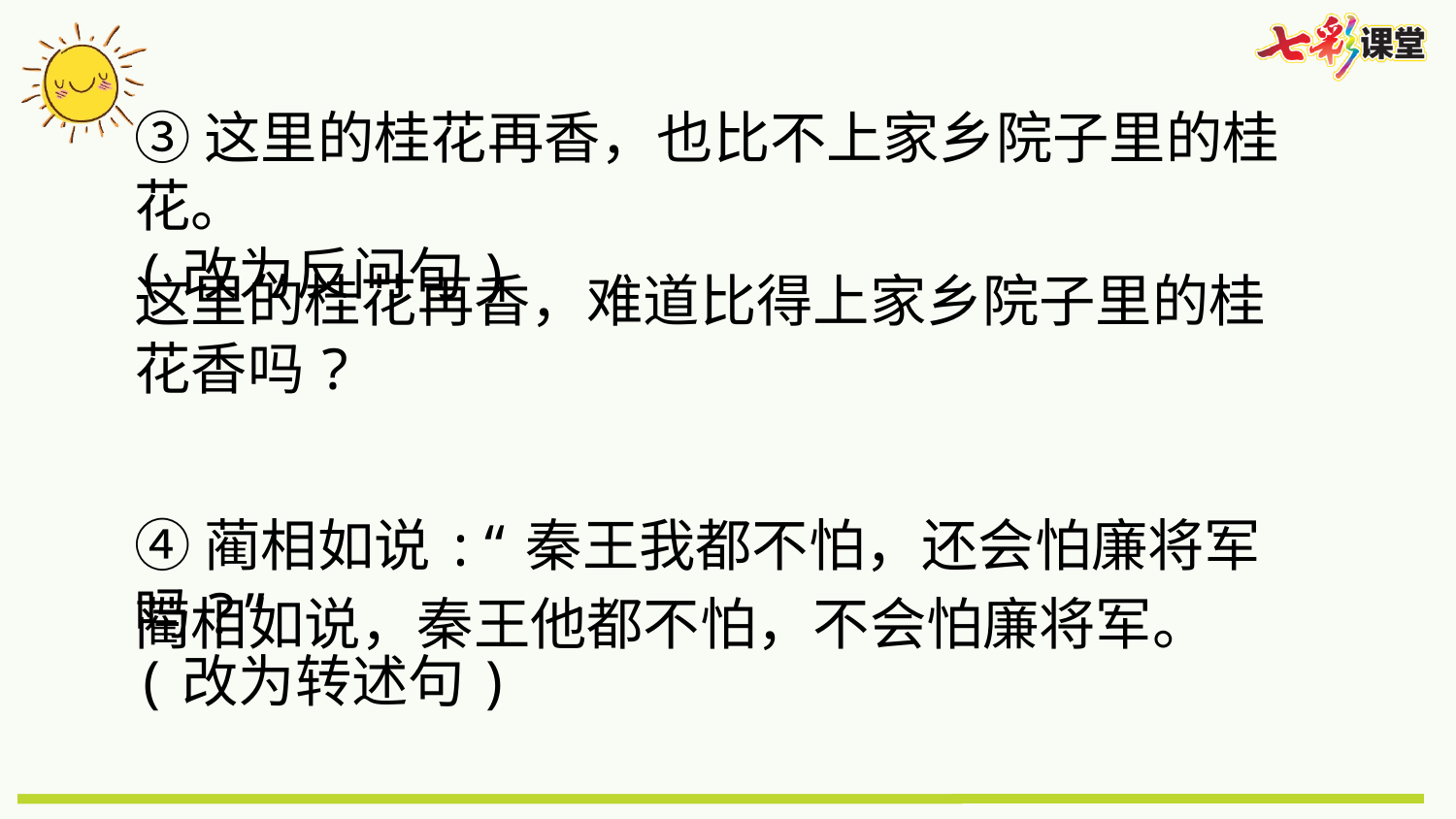

③这里的桂花再香，也比不上家乡院子里的桂花。
(改为反问句)

④蔺相如说:“秦王我都不怕，还会怕廉将军吗?”
(改为转述句)

这里的桂花再香，难道比得上家乡院子里的桂花香吗?
蔺相如说，秦王他都不怕，不会怕廉将军。